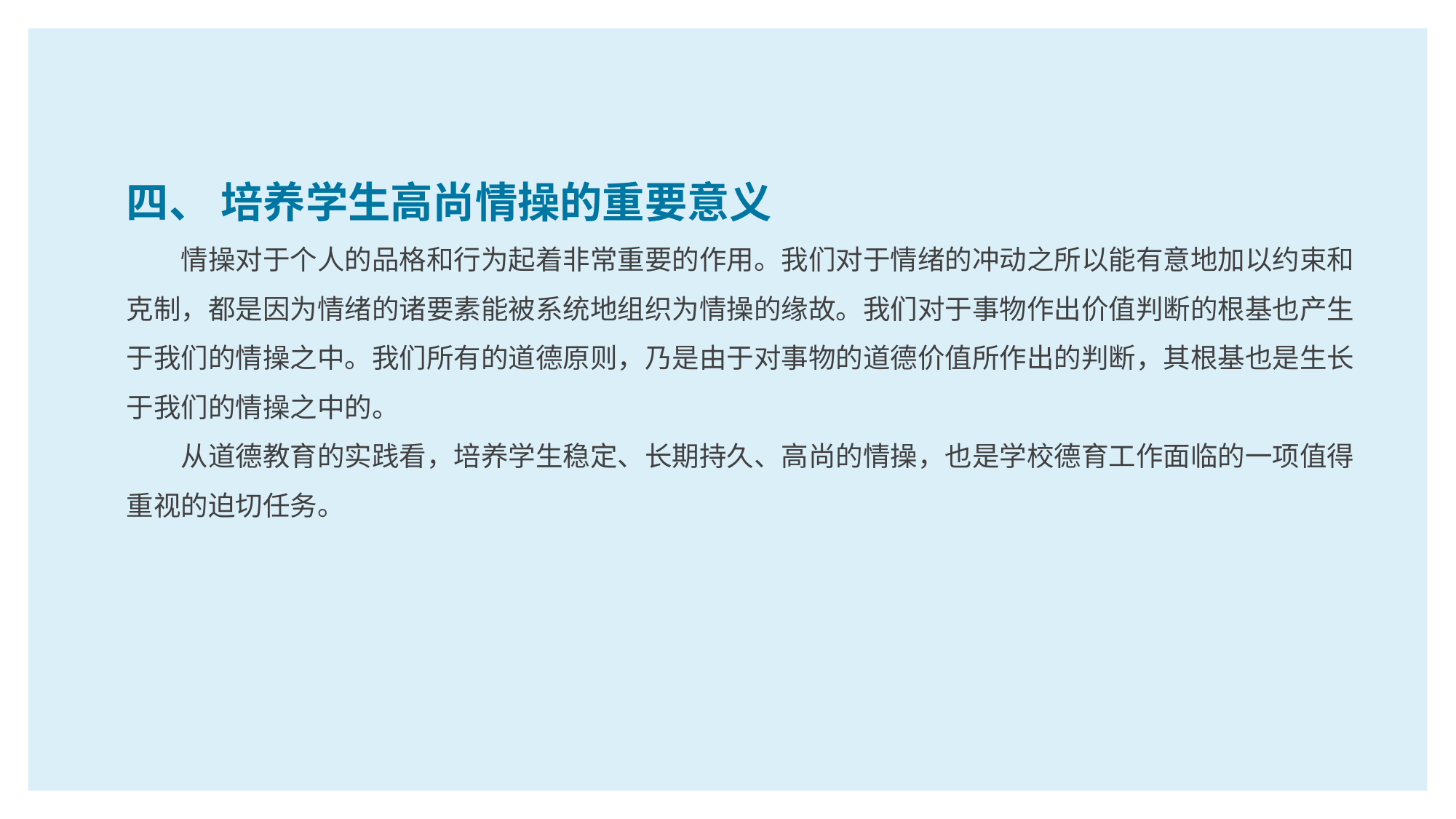

四、 培养学生高尚情操的重要意义
情操对于个人的品格和行为起着非常重要的作用。我们对于情绪的冲动之所以能有意地加以约束和克制，都是因为情绪的诸要素能被系统地组织为情操的缘故。我们对于事物作出价值判断的根基也产生于我们的情操之中。我们所有的道德原则，乃是由于对事物的道德价值所作出的判断，其根基也是生长于我们的情操之中的。
从道德教育的实践看，培养学生稳定、长期持久、高尚的情操，也是学校德育工作面临的一项值得重视的迫切任务。